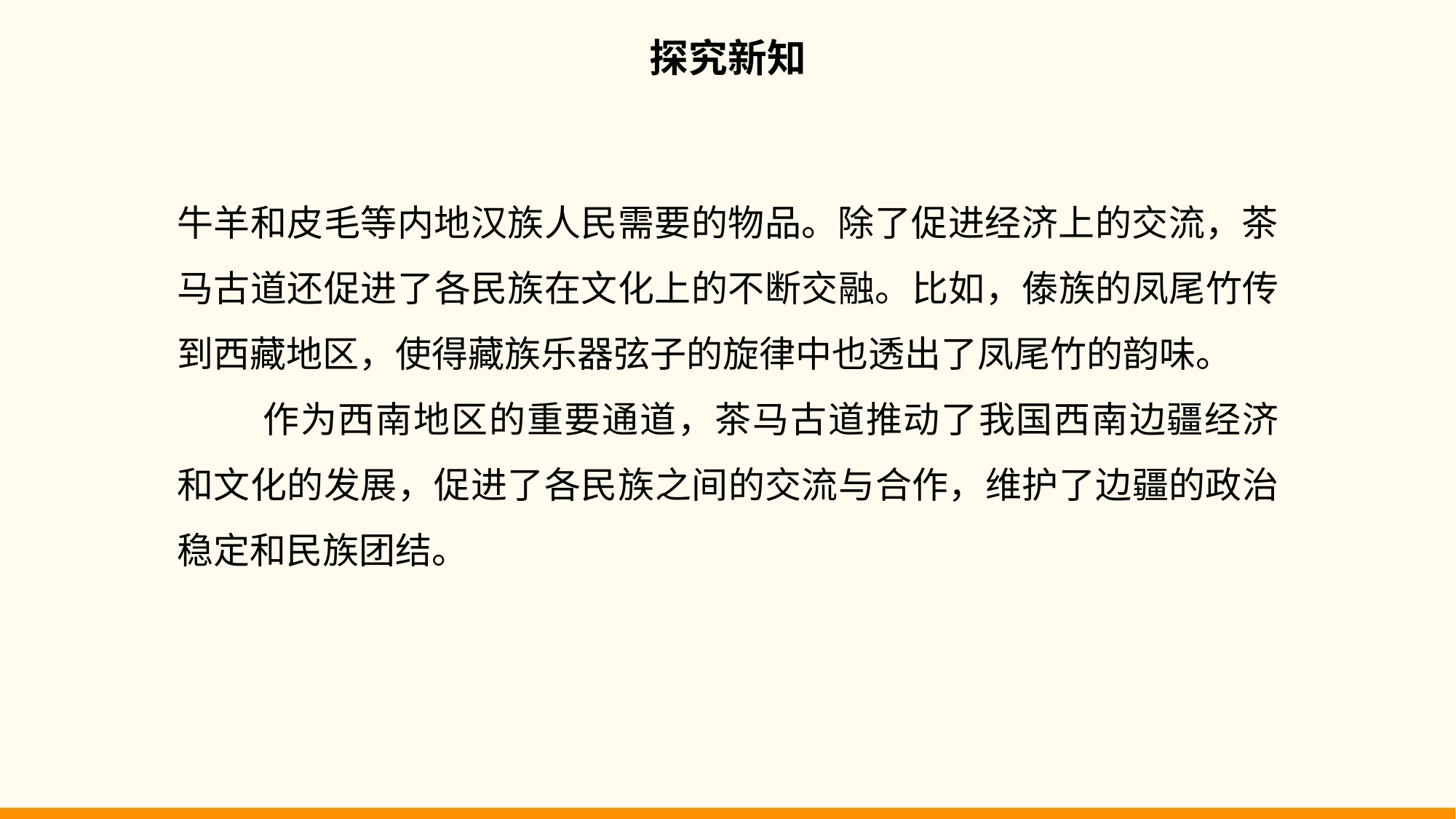

# 探究新知
牛羊和皮毛等内地汉族人民需要的物品。除了促进经济上的交流，茶马古道还促进了各民族在文化上的不断交融。比如，傣族的凤尾竹传到西藏地区，使得藏族乐器弦子的旋律中也透出了凤尾竹的韵味。
作为西南地区的重要通道，茶马古道推动了我国西南边疆经济和文化的发展，促进了各民族之间的交流与合作，维护了边疆的政治稳定和民族团结。